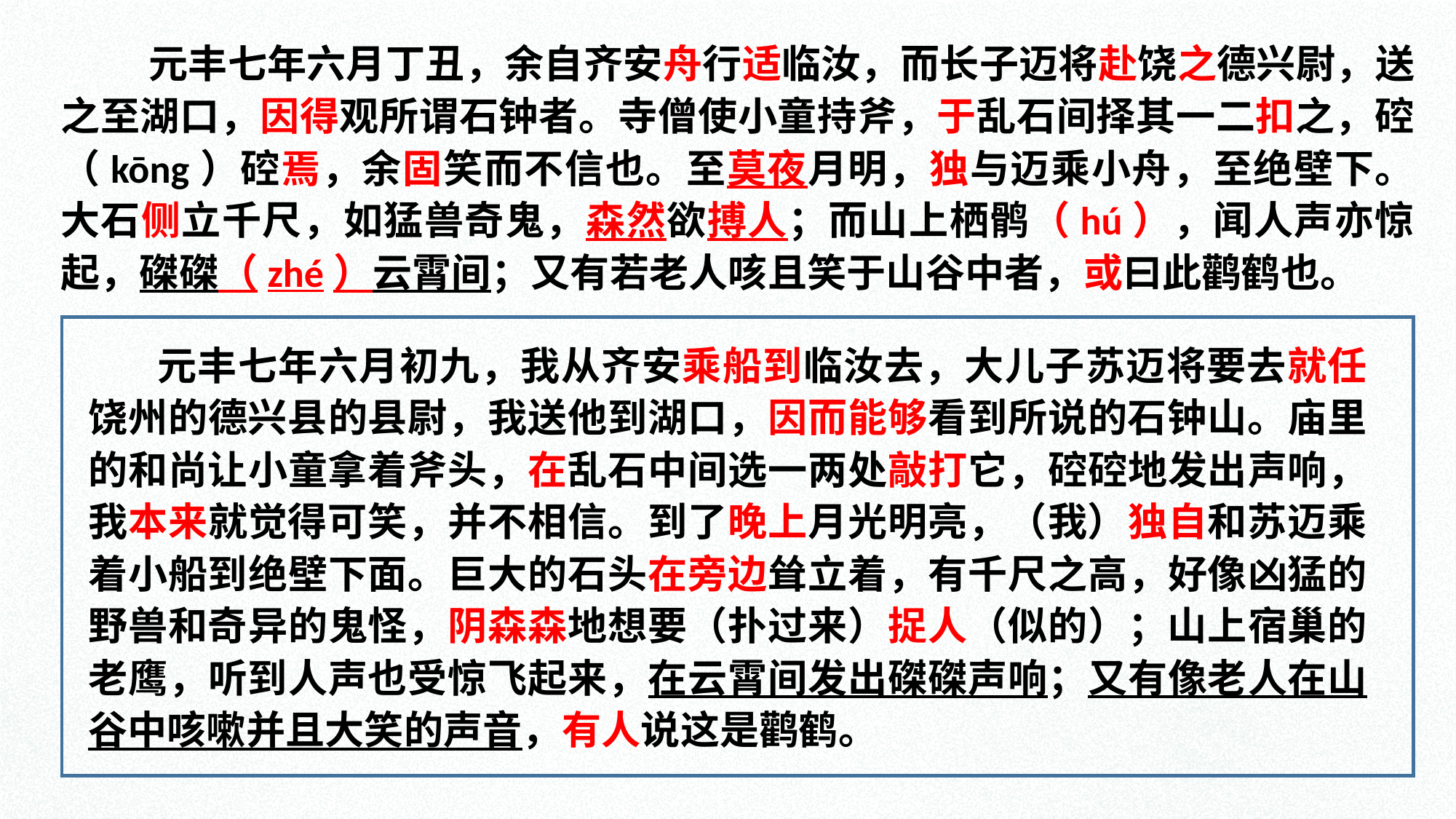

元丰七年六月丁丑，余自齐安舟行适临汝，而长子迈将赴饶之德兴尉，送之至湖口，因得观所谓石钟者。寺僧使小童持斧，于乱石间择其一二扣之，硿（kōng）硿焉，余固笑而不信也。至莫夜月明，独与迈乘小舟，至绝壁下。大石侧立千尺，如猛兽奇鬼，森然欲搏人；而山上栖鹘（hú），闻人声亦惊起，磔磔（zhé）云霄间；又有若老人咳且笑于山谷中者，或曰此鹳鹤也。

      元丰七年六月初九，我从齐安乘船到临汝去，大儿子苏迈将要去就任饶州的德兴县的县尉，我送他到湖口，因而能够看到所说的石钟山。庙里的和尚让小童拿着斧头，在乱石中间选一两处敲打它，硿硿地发出声响，我本来就觉得可笑，并不相信。到了晚上月光明亮，（我）独自和苏迈乘着小船到绝壁下面。巨大的石头在旁边耸立着，有千尺之高，好像凶猛的野兽和奇异的鬼怪，阴森森地想要（扑过来）捉人（似的）；山上宿巢的老鹰，听到人声也受惊飞起来，在云霄间发出磔磔声响；又有像老人在山谷中咳嗽并且大笑的声音，有人说这是鹳鹤。